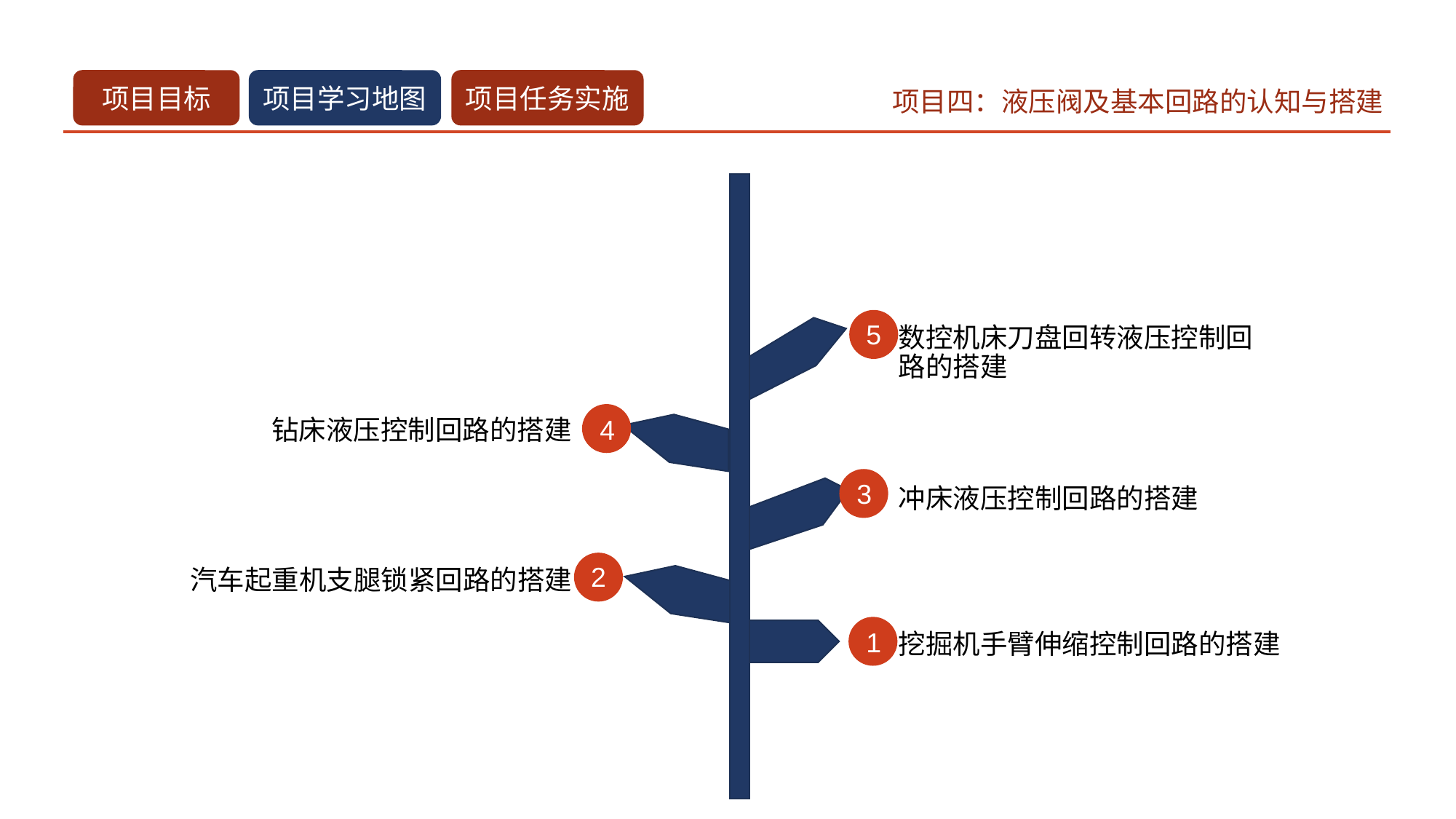

5

数控机床刀盘回转液压控制回路的搭建

4
钻床液压控制回路的搭建

3

冲床液压控制回路的搭建

2
汽车起重机支腿锁紧回路的搭建

1

挖掘机手臂伸缩控制回路的搭建